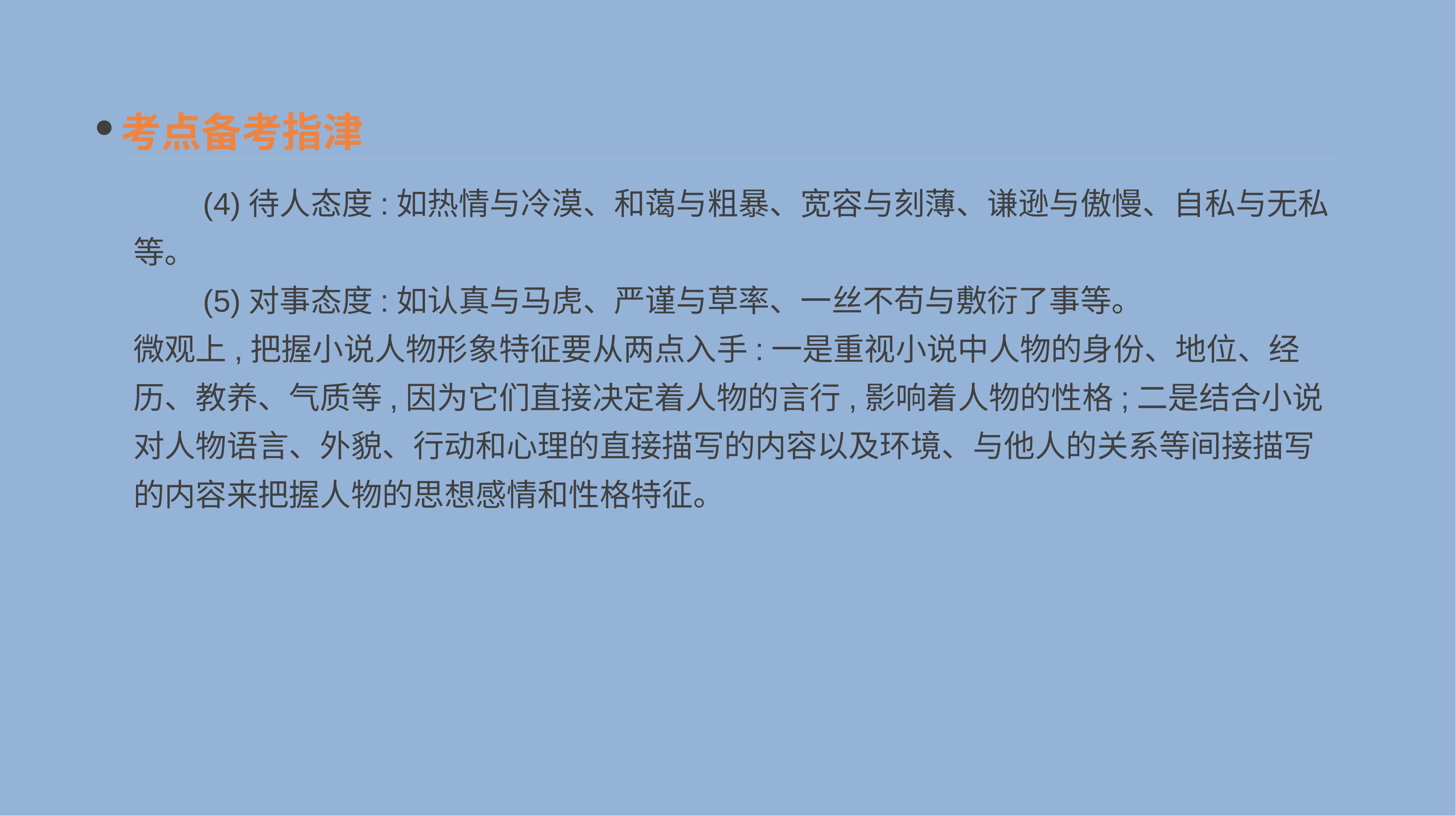

考点备考指津

　　(4)待人态度:如热情与冷漠、和蔼与粗暴、宽容与刻薄、谦逊与傲慢、自私与无私等。
　　(5)对事态度:如认真与马虎、严谨与草率、一丝不苟与敷衍了事等。
微观上,把握小说人物形象特征要从两点入手:一是重视小说中人物的身份、地位、经历、教养、气质等,因为它们直接决定着人物的言行,影响着人物的性格;二是结合小说对人物语言、外貌、行动和心理的直接描写的内容以及环境、与他人的关系等间接描写的内容来把握人物的思想感情和性格特征。